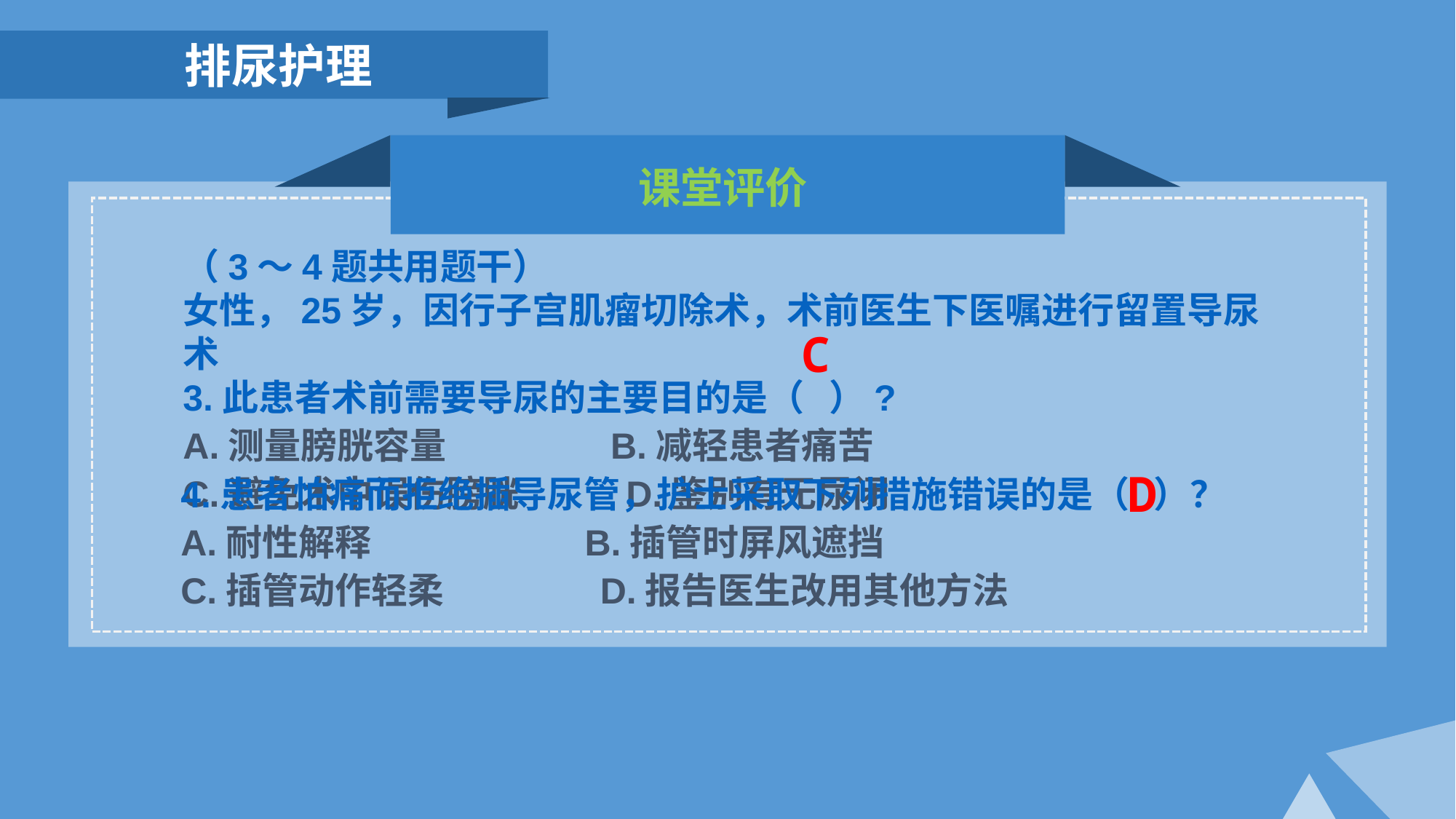

排尿护理

课堂评价

（3～4题共用题干）
女性，25岁，因行子宫肌瘤切除术，术前医生下医嘱进行留置导尿术
3.此患者术前需要导尿的主要目的是（   ）?
A.测量膀胱容量                   B.减轻患者痛苦
C.避免术中误伤膀胱            D.鉴别有无尿闭
C
D
4.患者怕痛而拒绝插导尿管，护士采取下列措施错误的是（   ）？
A.耐性解释                         B.插管时屏风遮挡
C.插管动作轻柔                  D.报告医生改用其他方法